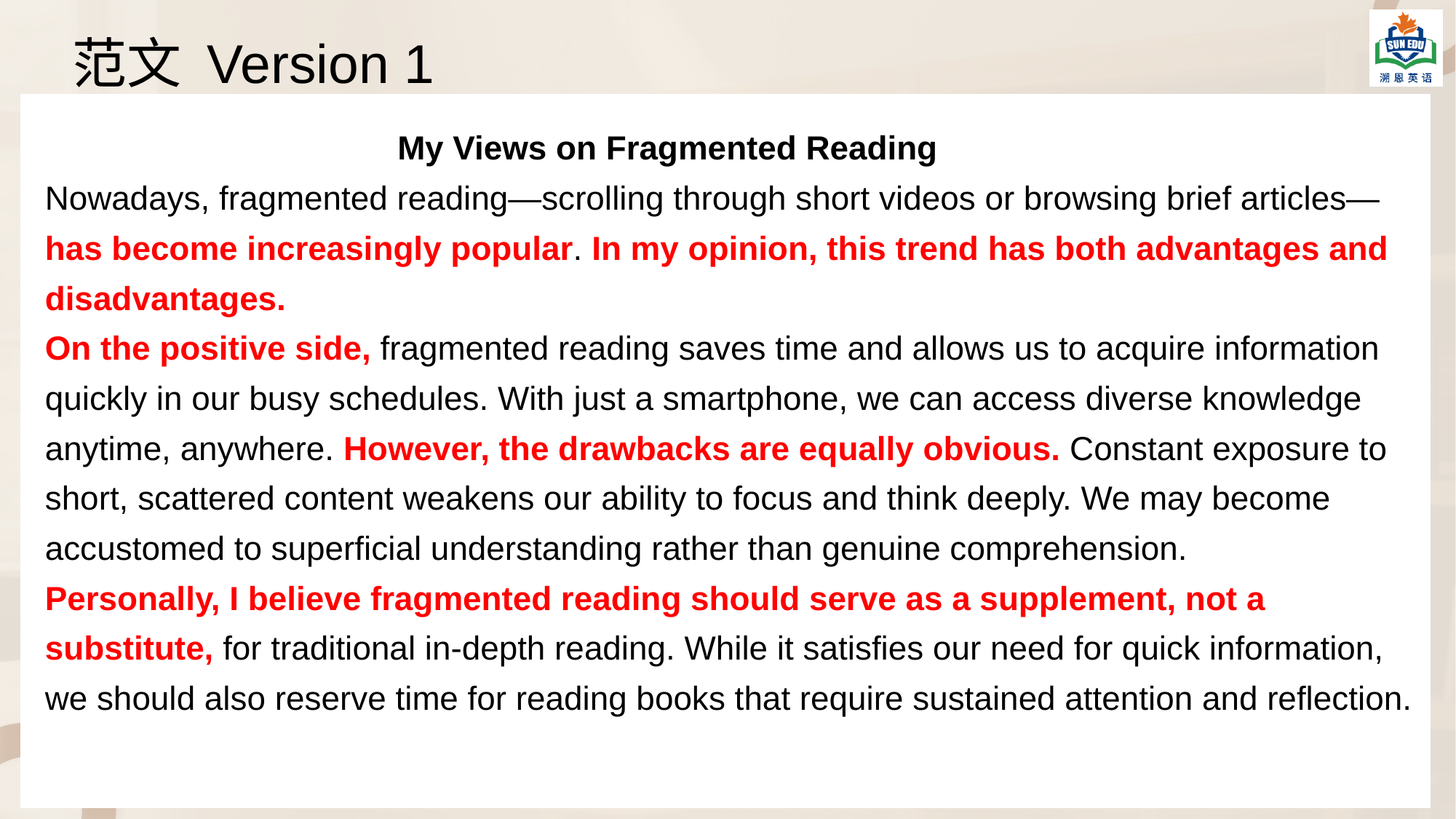

范文 Version 1

                                      My Views on Fragmented Reading
Nowadays, fragmented reading—scrolling through short videos or browsing brief articles—has become increasingly popular. In my opinion, this trend has both advantages and disadvantages.
On the positive side, fragmented reading saves time and allows us to acquire information quickly in our busy schedules. With just a smartphone, we can access diverse knowledge anytime, anywhere. However, the drawbacks are equally obvious. Constant exposure to short, scattered content weakens our ability to focus and think deeply. We may become accustomed to superficial understanding rather than genuine comprehension.
Personally, I believe fragmented reading should serve as a supplement, not a substitute, for traditional in-depth reading. While it satisfies our need for quick information, we should also reserve time for reading books that require sustained attention and reflection.